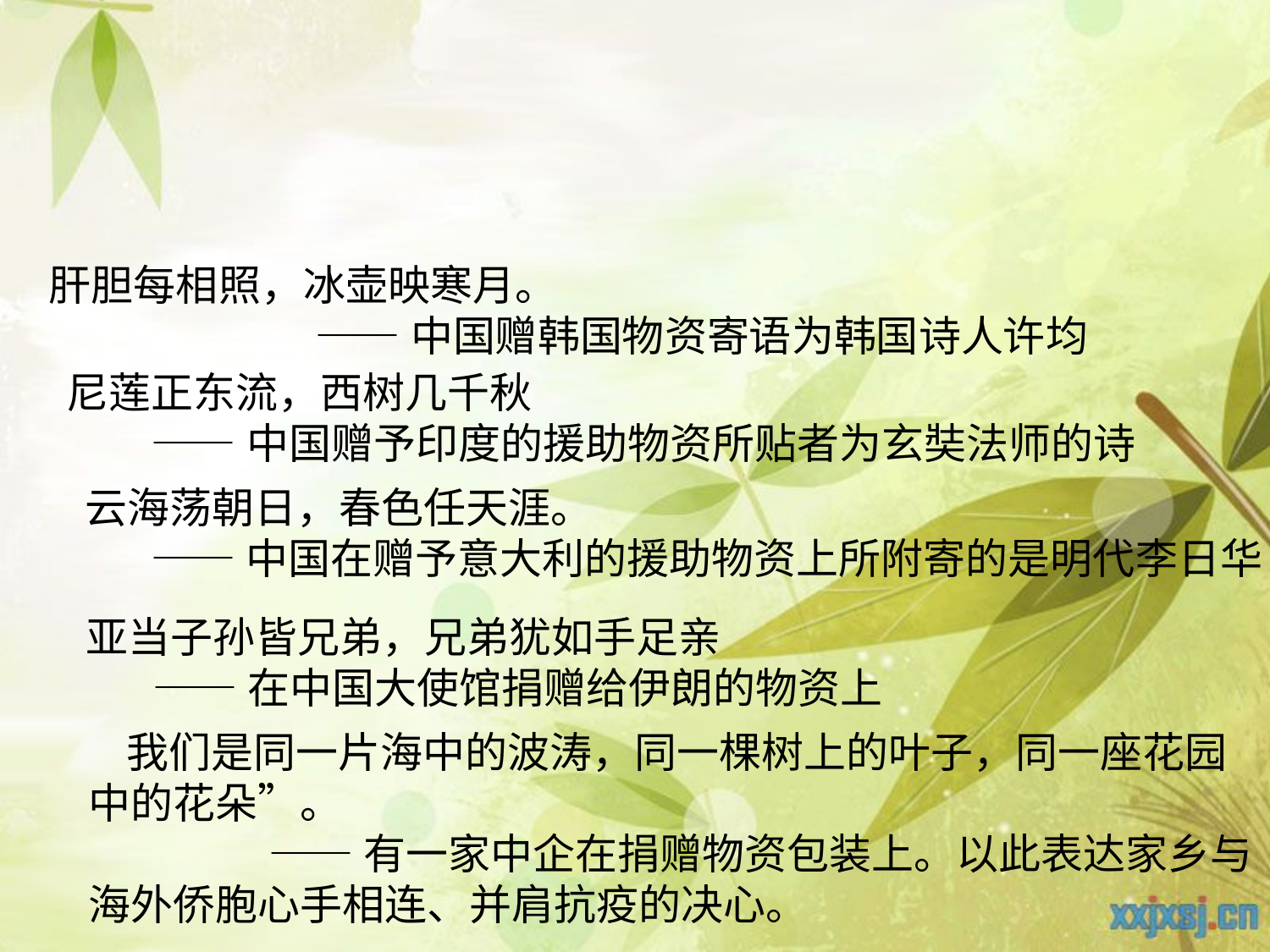

肝胆每相照，冰壶映寒月。
                            ——中国赠韩国物资寄语为韩国诗人许均
    尼莲正东流，西树几千秋
              ——中国赠予印度的援助物资所贴者为玄奘法师的诗

  云海荡朝日，春色任天涯。
          ——中国在赠予意大利的援助物资上所附寄的是明代李日华
亚当子孙皆兄弟，兄弟犹如手足亲
       ——在中国大使馆捐赠给伊朗的物资上
   我们是同一片海中的波涛，同一棵树上的叶子，同一座花园中的花朵”。
                   ——有一家中企在捐赠物资包装上。以此表达家乡与海外侨胞心手相连、并肩抗疫的决心。